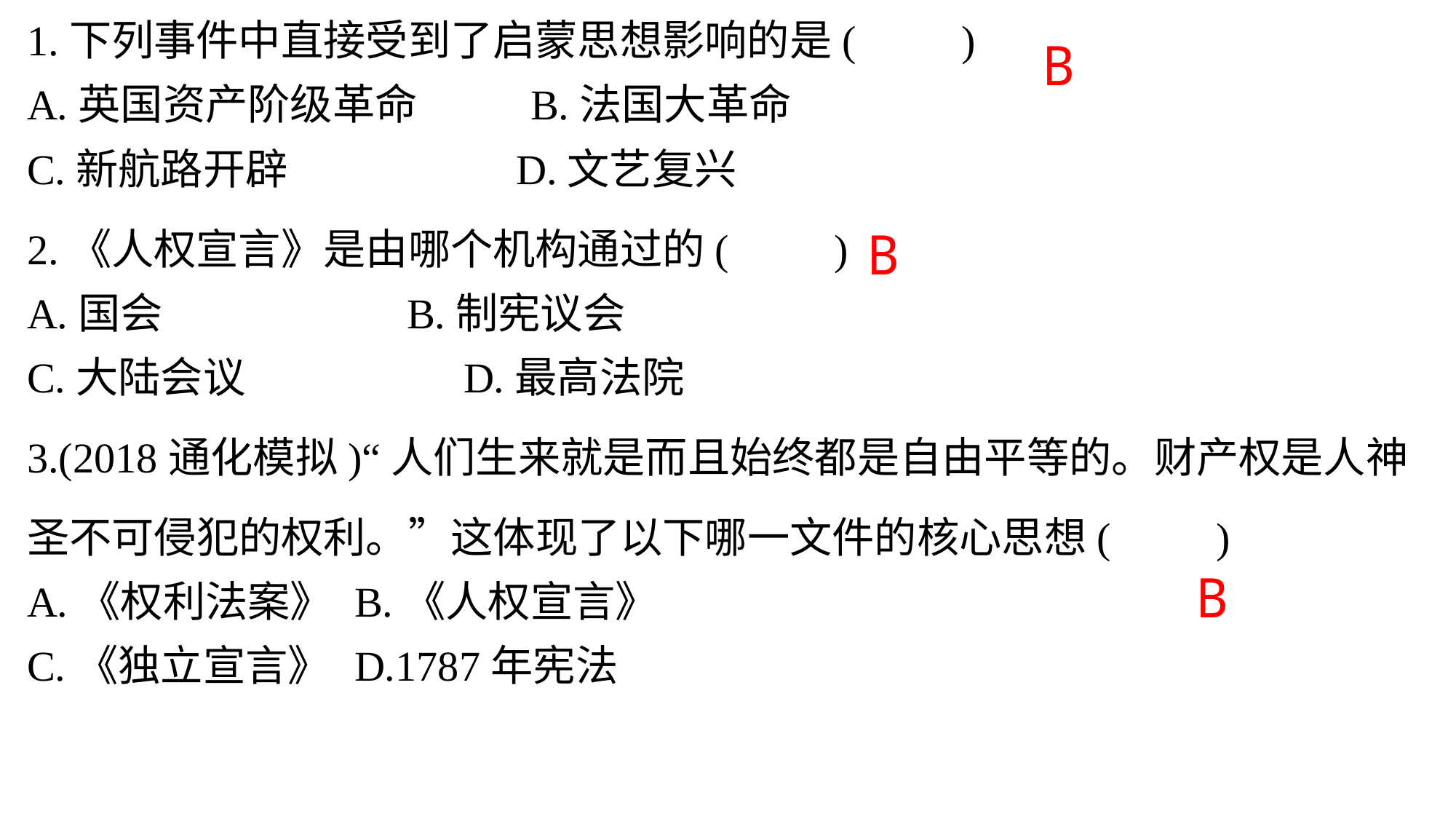

1.下列事件中直接受到了启蒙思想影响的是(　　)
A.英国资产阶级革命	      B.法国大革命
C.新航路开辟	                D.文艺复兴
2.《人权宣言》是由哪个机构通过的(　　)
A.国会	                B.制宪议会
C.大陆会议            	D.最高法院
3.(2018通化模拟)“人们生来就是而且始终都是自由平等的。财产权是人神圣不可侵犯的权利。”这体现了以下哪一文件的核心思想(　　)
A.《权利法案》	B.《人权宣言》
C.《独立宣言》	D.1787年宪法

B
B
B